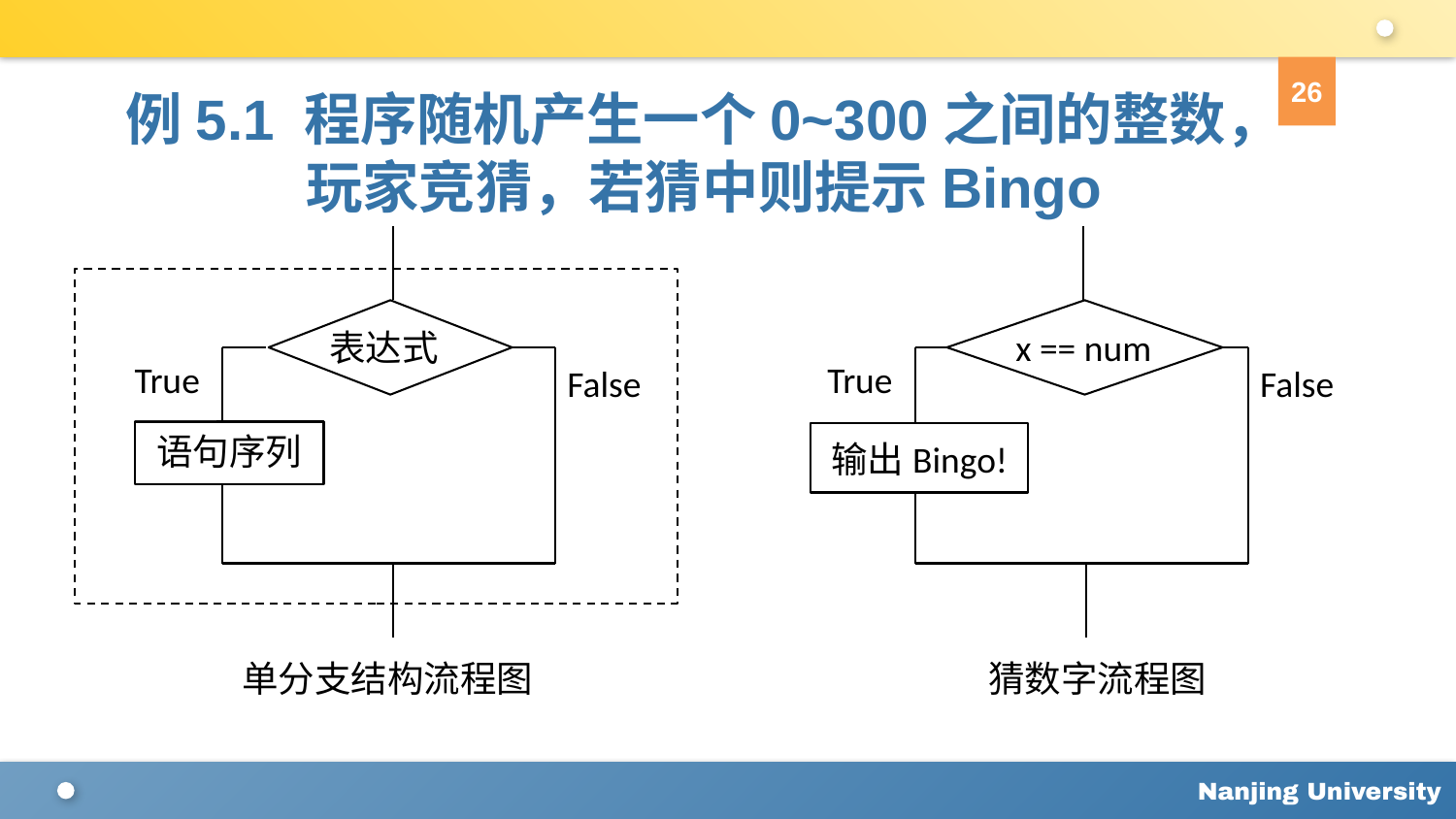

26
例5.1 程序随机产生一个0~300之间的整数，玩家竞猜，若猜中则提示Bingo

表达式
True
False
语句序列
x == num
True
False
输出Bingo!
单分支结构流程图
猜数字流程图